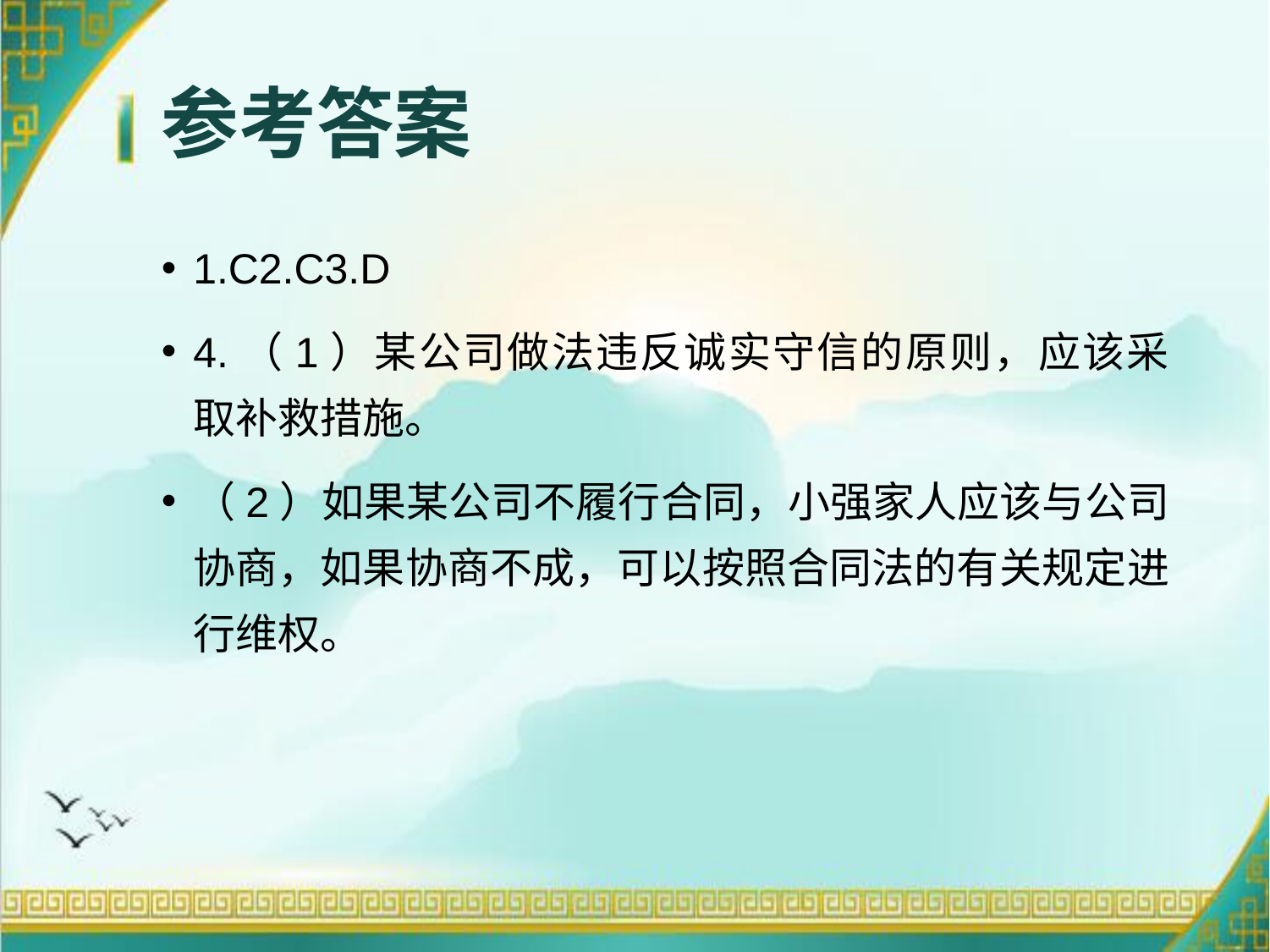

# 参考答案
1.C2.C3.D
4.（1）某公司做法违反诚实守信的原则，应该采取补救措施。
（2）如果某公司不履行合同，小强家人应该与公司协商，如果协商不成，可以按照合同法的有关规定进行维权。